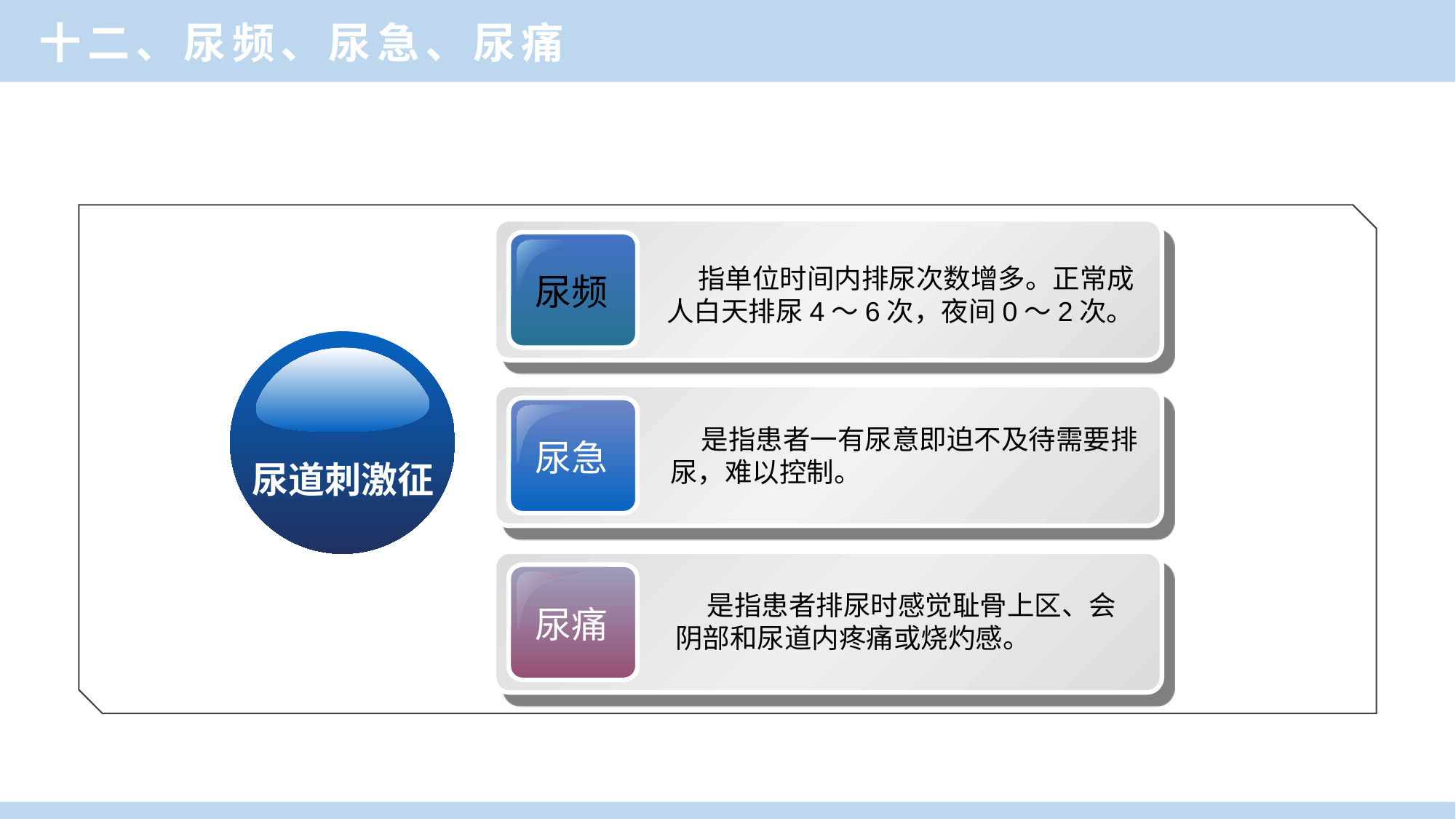

十二、尿频、尿急、尿痛

尿频
    指单位时间内排尿次数增多。正常成人白天排尿4～6次，夜间0～2次。

尿急
    是指患者一有尿意即迫不及待需要排尿，难以控制。

尿痛
是指患者排尿时感觉耻骨上区、会阴部和尿道内疼痛或烧灼感。

尿道刺激征